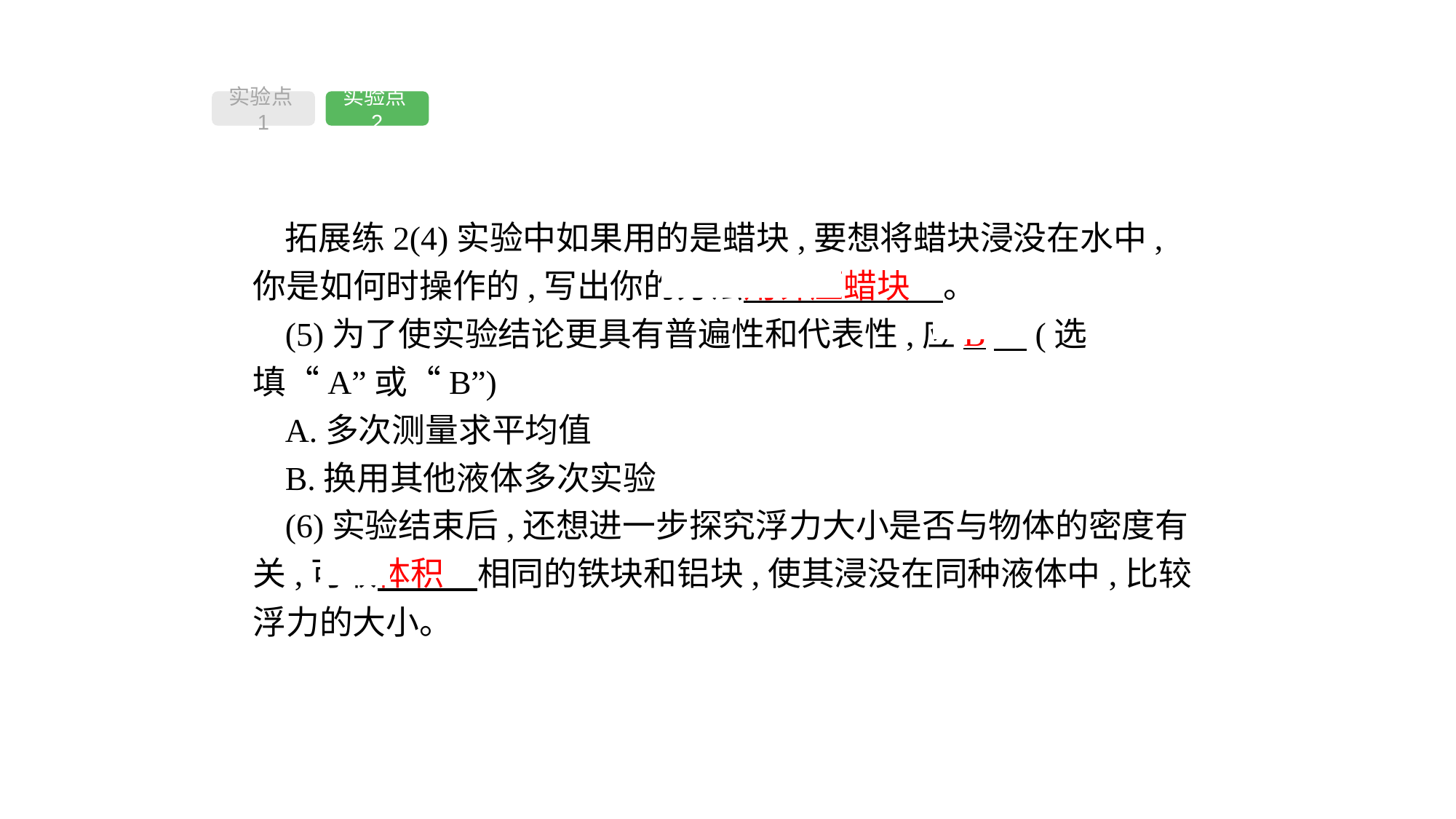

实验点1
实验点2
拓展练2(4)实验中如果用的是蜡块,要想将蜡块浸没在水中,你是如何时操作的,写出你的方法用针压蜡块　。
(5)为了使实验结论更具有普遍性和代表性,应B　(选填“A”或“B”)
A.多次测量求平均值
B.换用其他液体多次实验
(6)实验结束后,还想进一步探究浮力大小是否与物体的密度有关,可取体积　相同的铁块和铝块,使其浸没在同种液体中,比较浮力的大小。